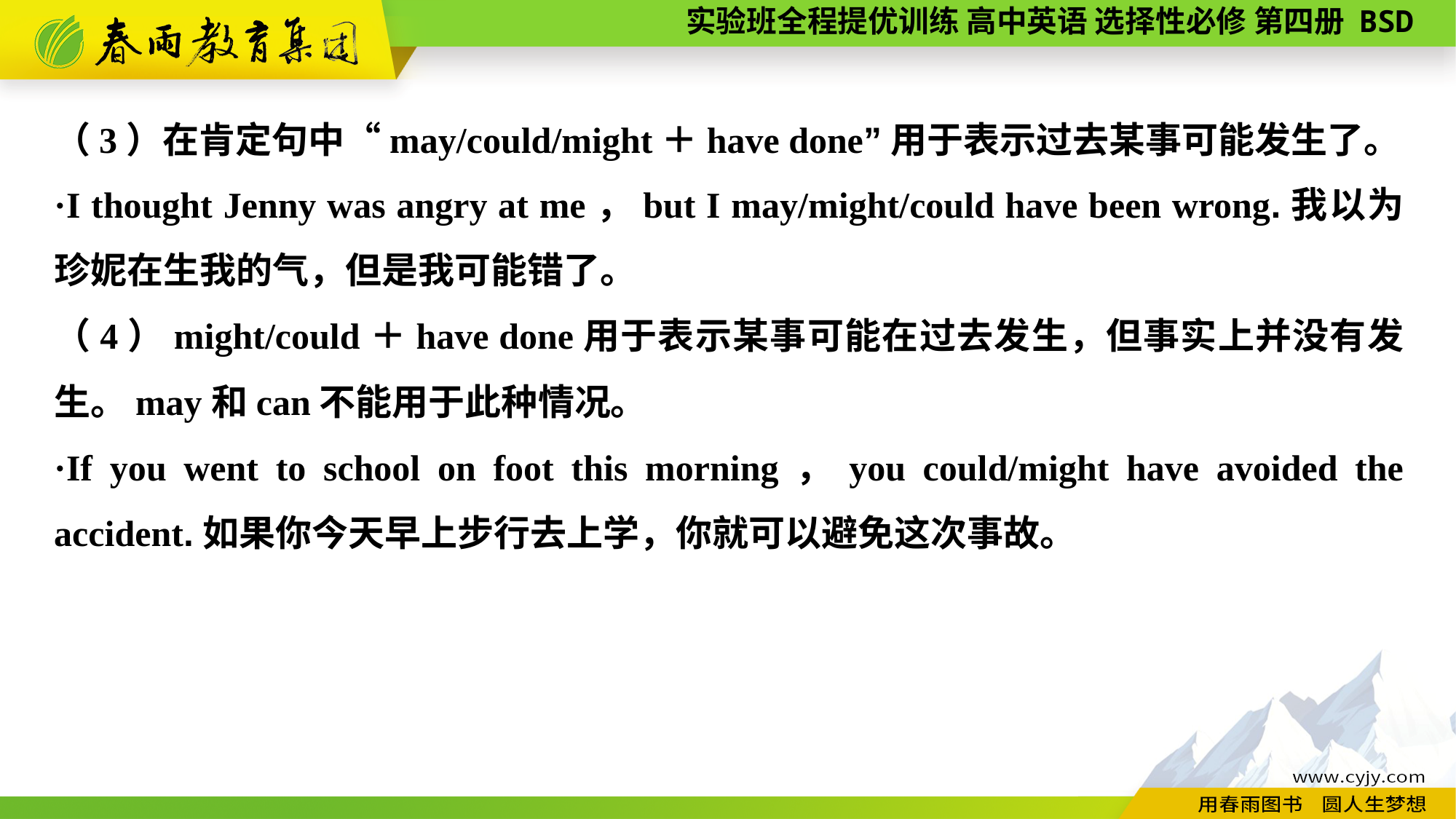

（3）在肯定句中“may/could/might＋have done”用于表示过去某事可能发生了。
·I thought Jenny was angry at me，but I may/might/could have been wrong.我以为珍妮在生我的气，但是我可能错了。
（4）might/could＋have done用于表示某事可能在过去发生，但事实上并没有发生。may和can不能用于此种情况。
·If you went to school on foot this morning，you could/might have avoided the accident.如果你今天早上步行去上学，你就可以避免这次事故。